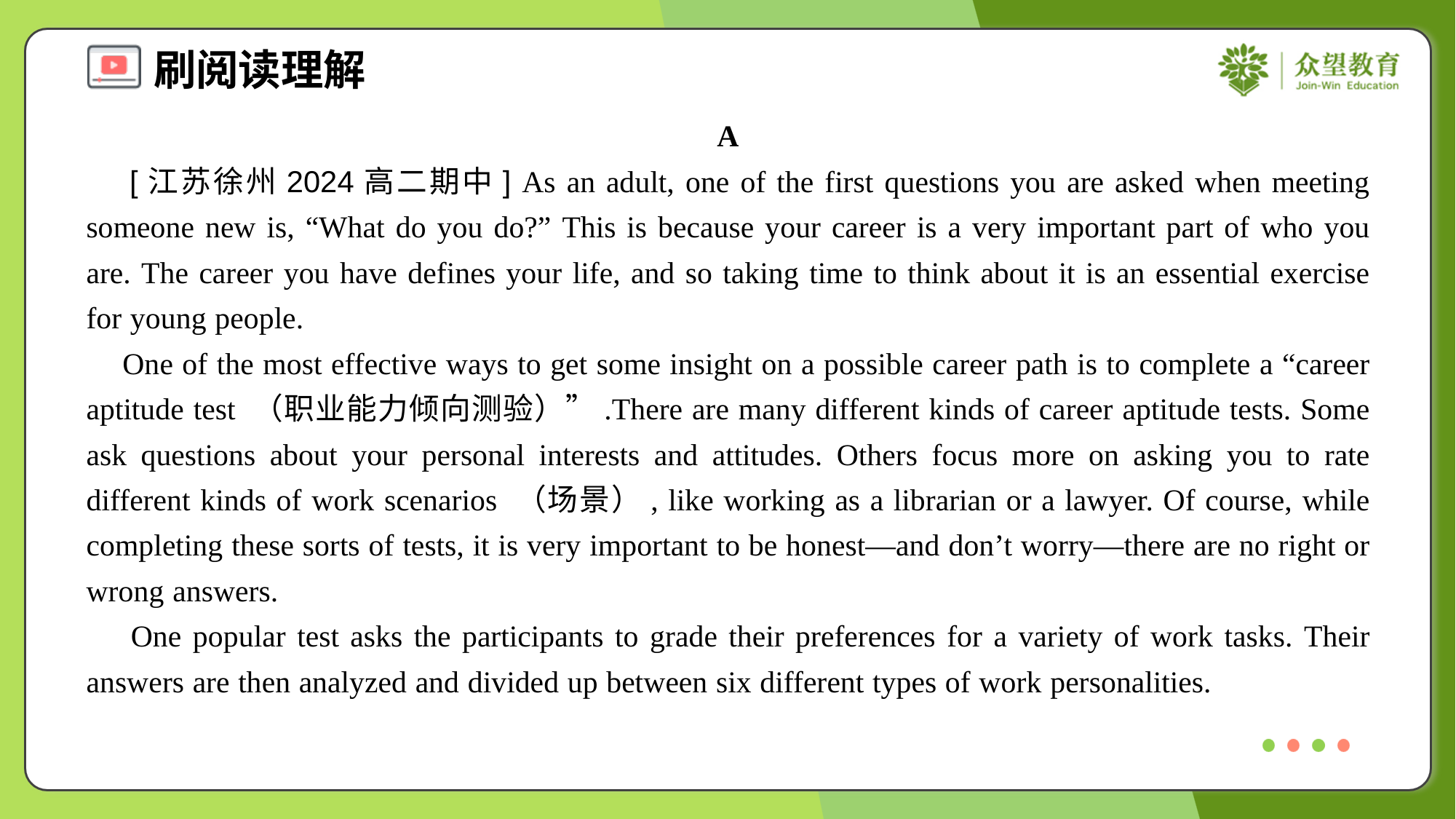

A
    [江苏徐州2024高二期中] As an adult, one of the first questions you are asked when meeting someone new is, “What do you do?” This is because your career is a very important part of who you are. The career you have defines your life, and so taking time to think about it is an essential exercise for young people.
    One of the most effective ways to get some insight on a possible career path is to complete a “career aptitude test （职业能力倾向测验）”.There are many different kinds of career aptitude tests. Some ask questions about your personal interests and attitudes. Others focus more on asking you to rate different kinds of work scenarios （场景）, like working as a librarian or a lawyer. Of course, while completing these sorts of tests, it is very important to be honest—and don’t worry—there are no right or wrong answers.
    One popular test asks the participants to grade their preferences for a variety of work tasks. Their answers are then analyzed and divided up between six different types of work personalities.